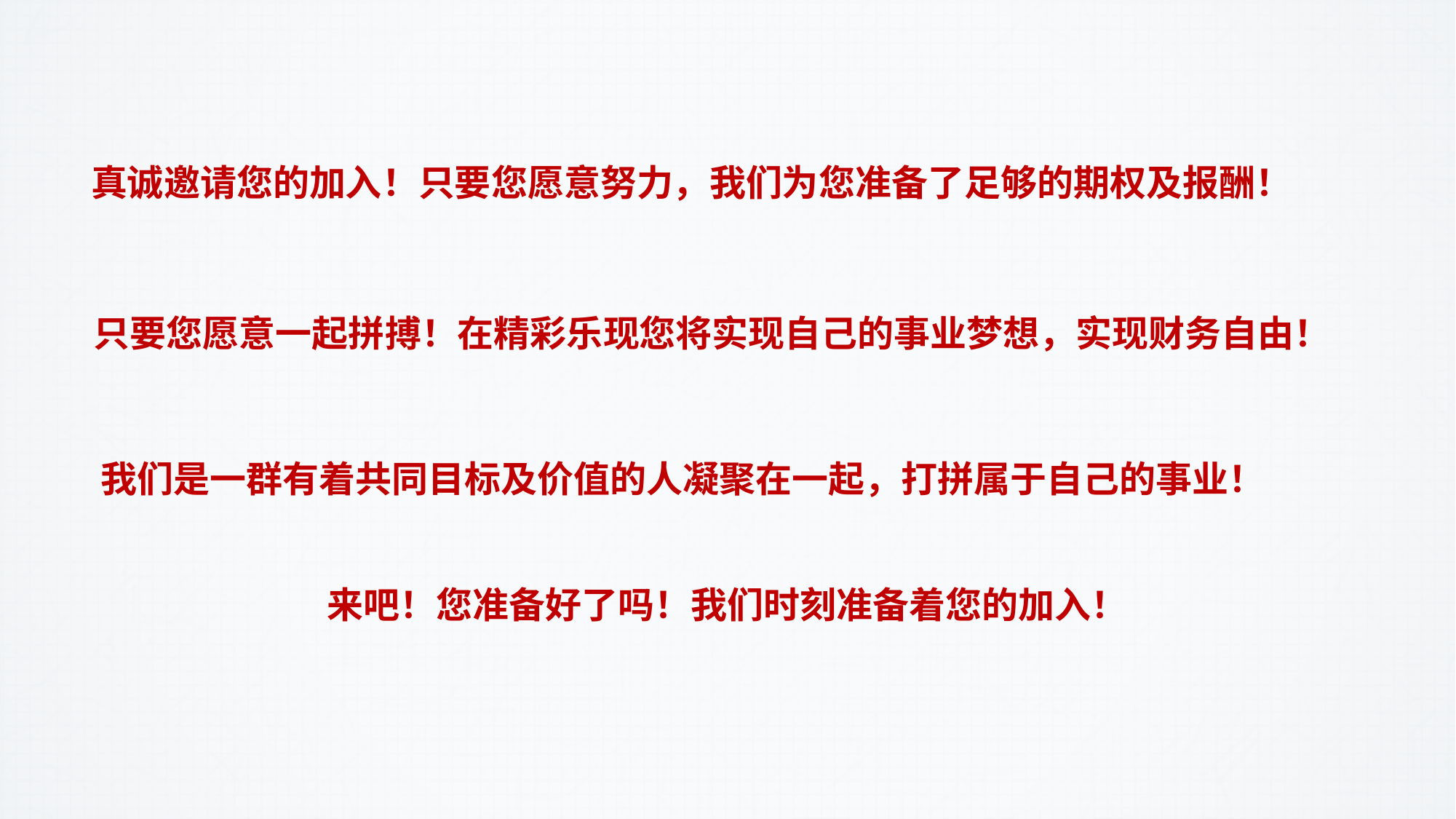

真诚邀请您的加入！只要您愿意努力，我们为您准备了足够的期权及报酬！
只要您愿意一起拼搏！在精彩乐现您将实现自己的事业梦想，实现财务自由！
我们是一群有着共同目标及价值的人凝聚在一起，打拼属于自己的事业！
                         来吧！您准备好了吗！我们时刻准备着您的加入！